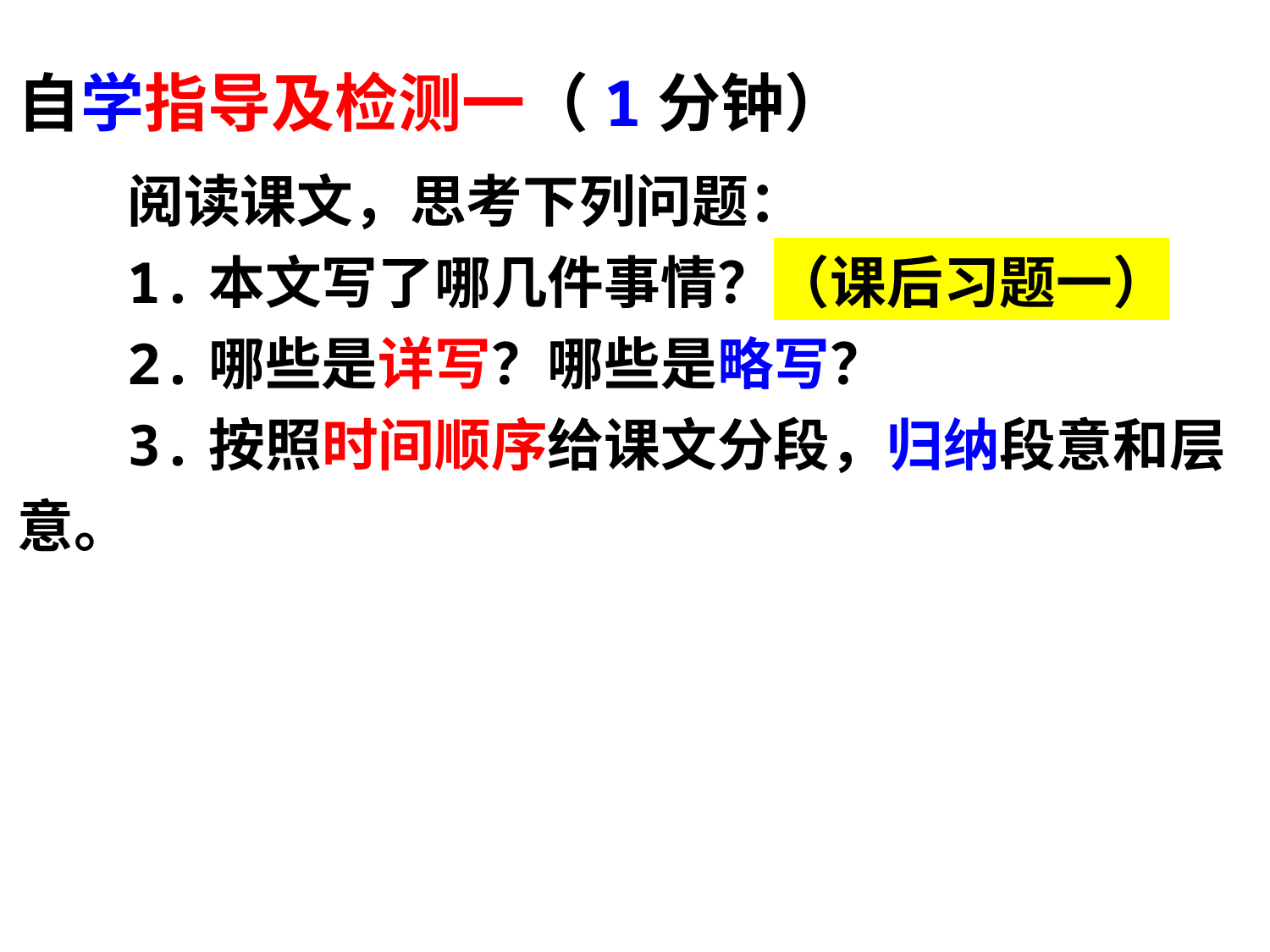

自学指导及检测一（1分钟）
阅读课文，思考下列问题：
1.本文写了哪几件事情？（课后习题一）
2.哪些是详写？哪些是略写？
3.按照时间顺序给课文分段，归纳段意和层意。